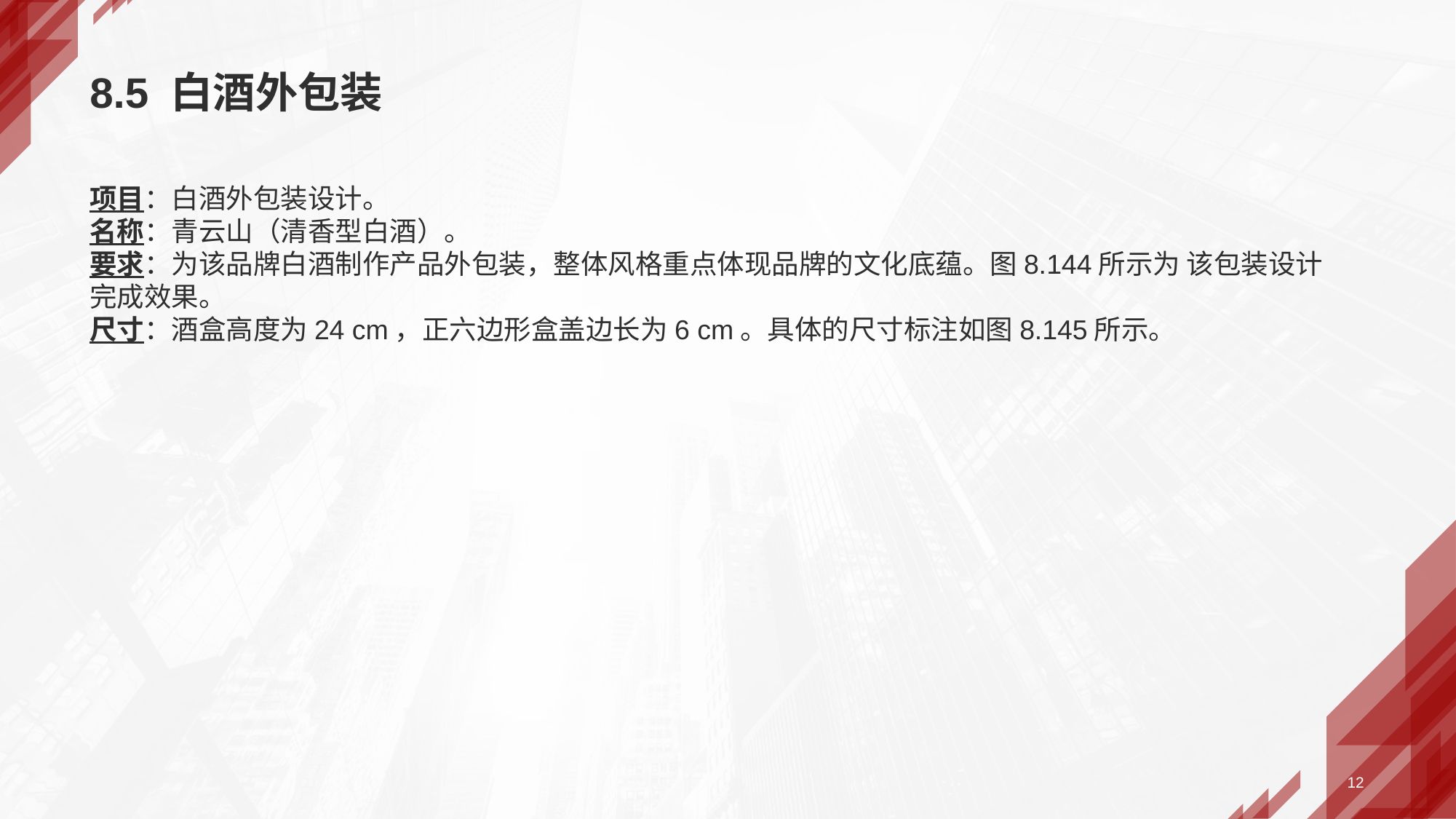

# 8.5 白酒外包装
项目：白酒外包装设计。
名称：青云山（清香型白酒）。
要求：为该品牌白酒制作产品外包装，整体风格重点体现品牌的文化底蕴。图8.144所示为 该包装设计完成效果。
尺寸：酒盒高度为24 cm，正六边形盒盖边长为6 cm。具体的尺寸标注如图8.145所示。
12